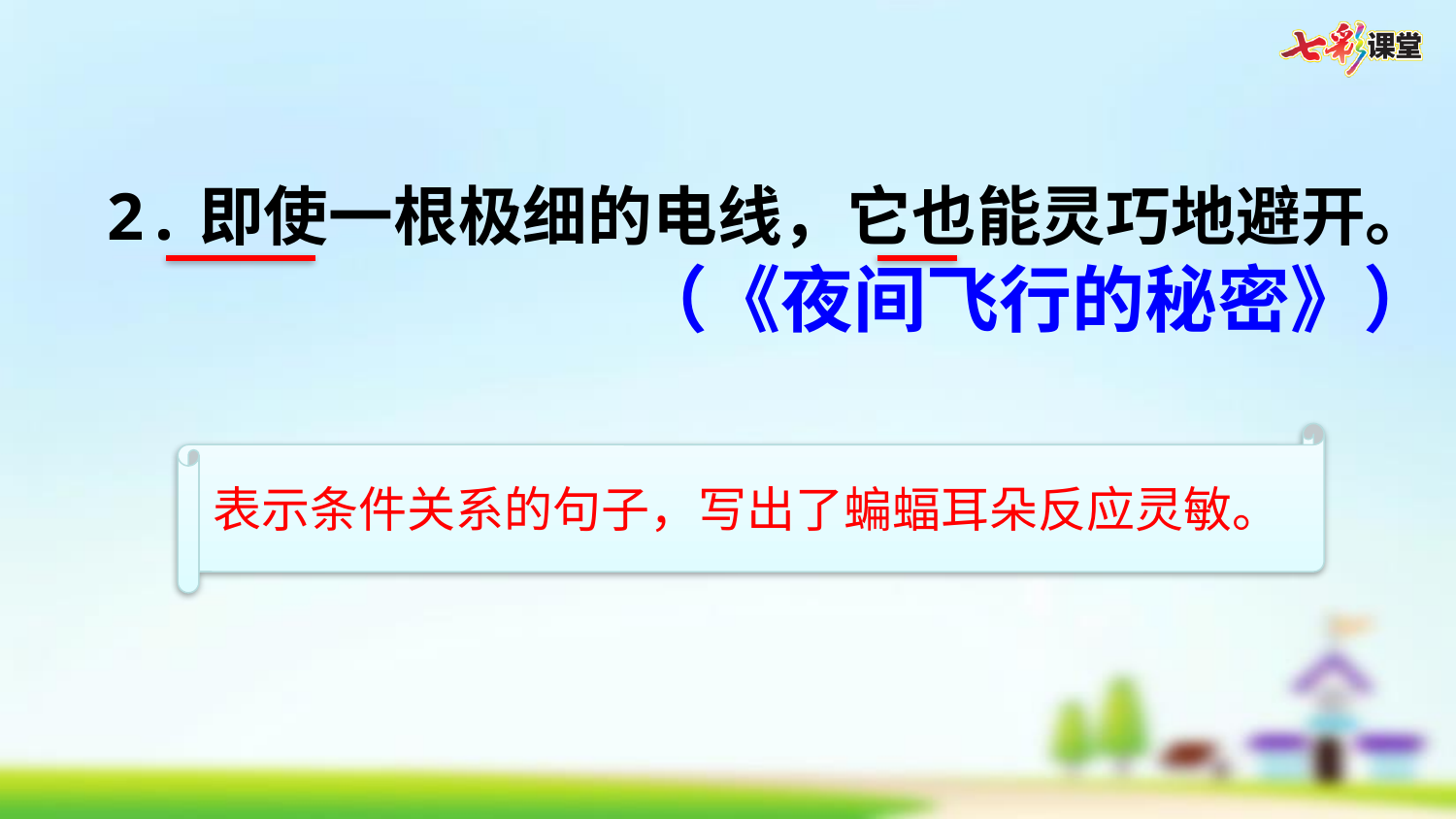

2.即使一根极细的电线，它也能灵巧地避开。
 （《夜间飞行的秘密》）

表示条件关系的句子，写出了蝙蝠耳朵反应灵敏。